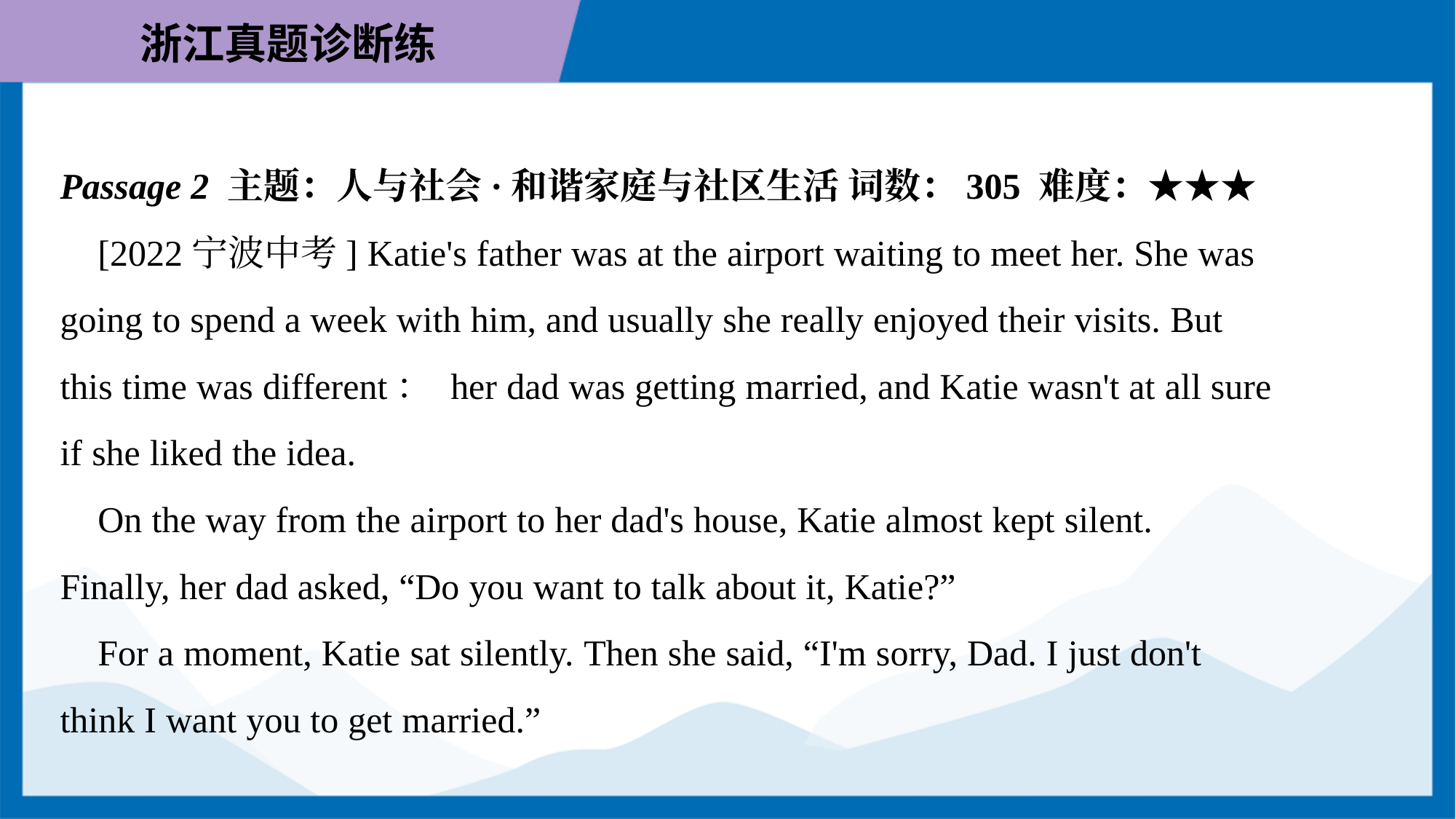

Passage 2 主题：人与社会·和谐家庭与社区生活 词数：305 难度：★★★
    [2022宁波中考] Katie's father was at the airport waiting to meet her. She was
going to spend a week with him, and usually she really enjoyed their visits. But
this time was different： her dad was getting married, and Katie wasn't at all sure
if she liked the idea.
    On the way from the airport to her dad's house, Katie almost kept silent.
Finally, her dad asked, “Do you want to talk about it, Katie?”
    For a moment, Katie sat silently. Then she said, “I'm sorry, Dad. I just don't
think I want you to get married.”